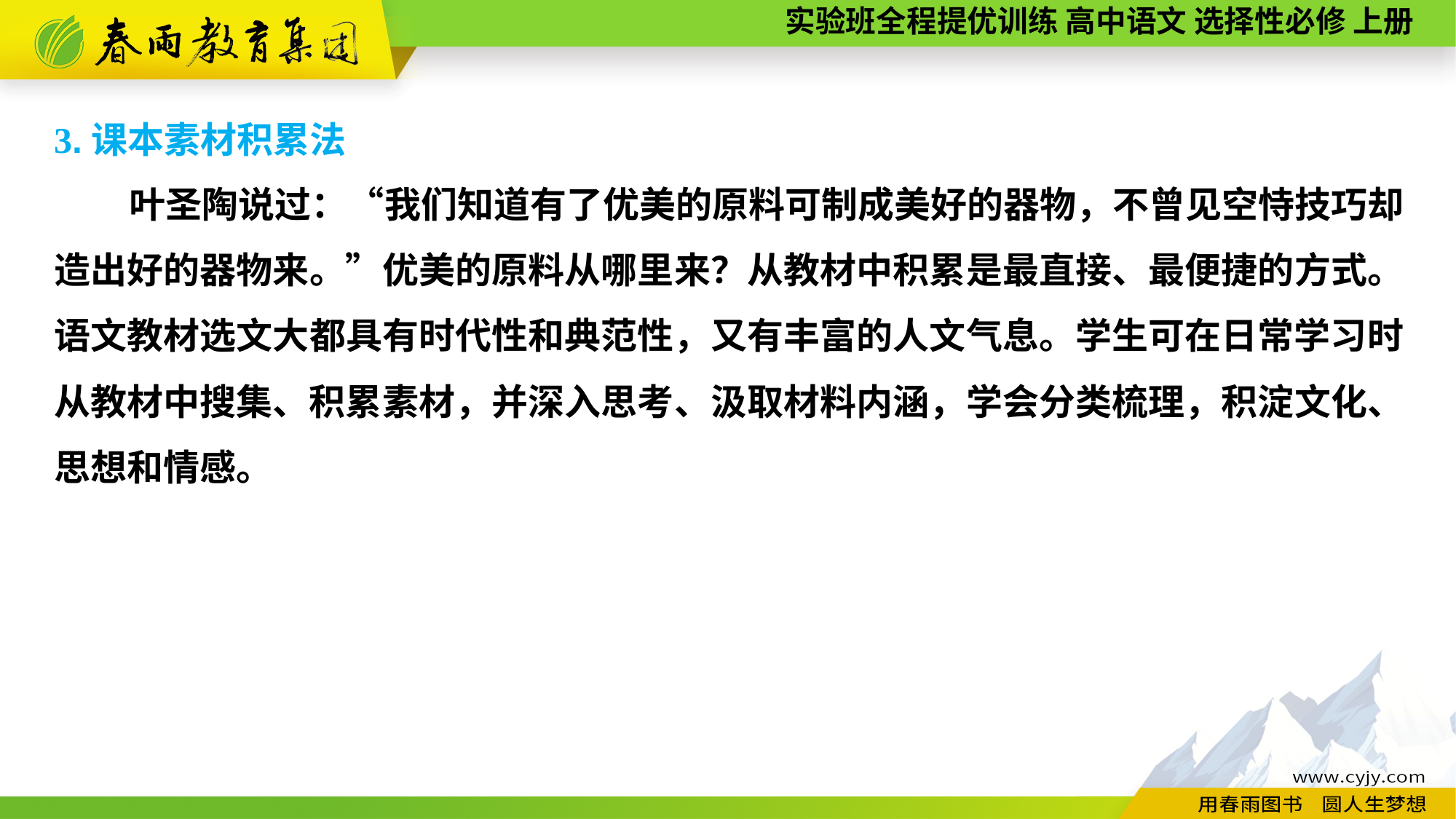

3.课本素材积累法
叶圣陶说过：“我们知道有了优美的原料可制成美好的器物，不曾见空恃技巧却造出好的器物来。”优美的原料从哪里来？从教材中积累是最直接、最便捷的方式。语文教材选文大都具有时代性和典范性，又有丰富的人文气息。学生可在日常学习时从教材中搜集、积累素材，并深入思考、汲取材料内涵，学会分类梳理，积淀文化、思想和情感。